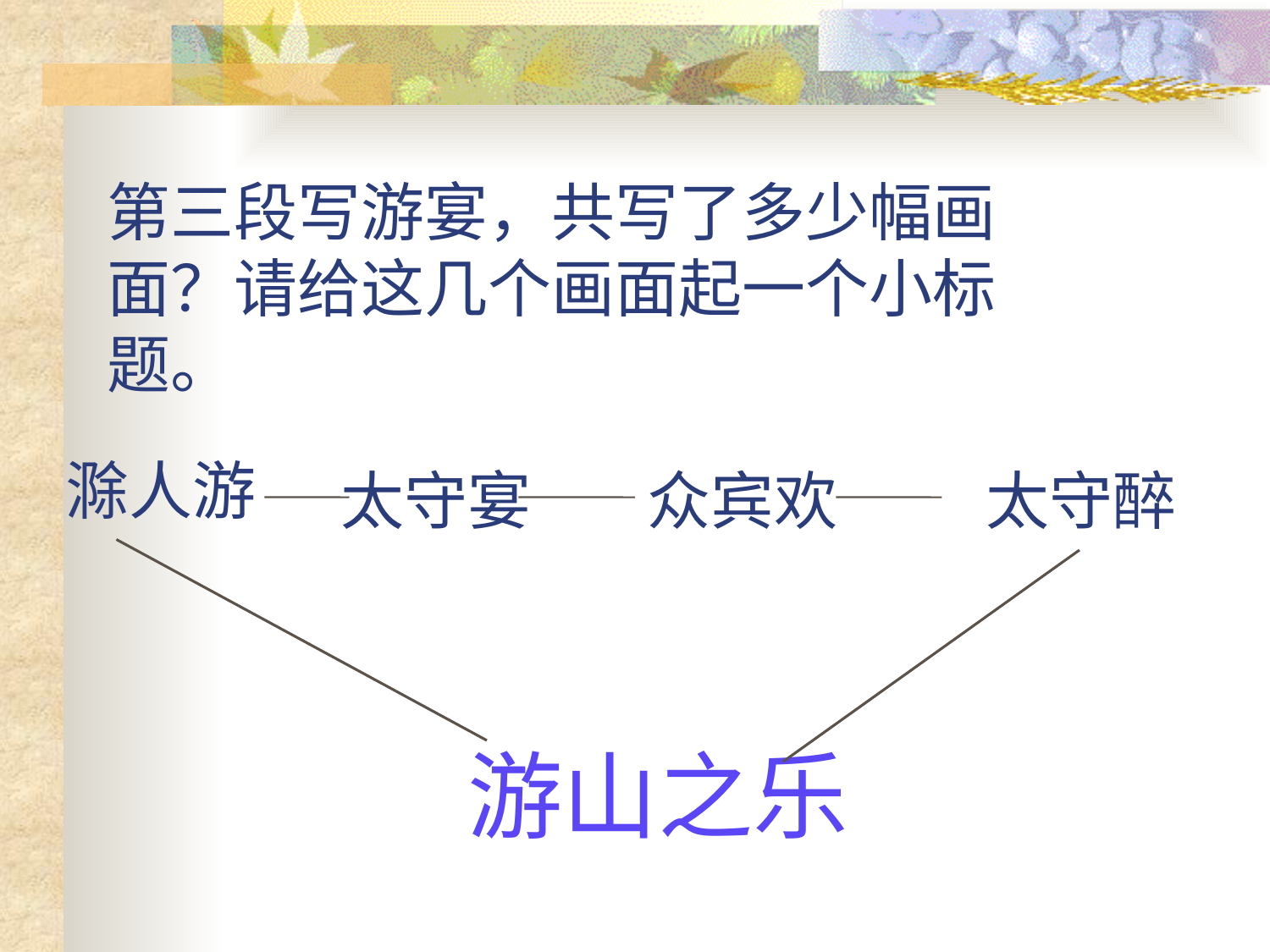

第三段写游宴，共写了多少幅画面？请给这几个画面起一个小标题。
滁人游
太守宴
众宾欢
太守醉

游山之乐